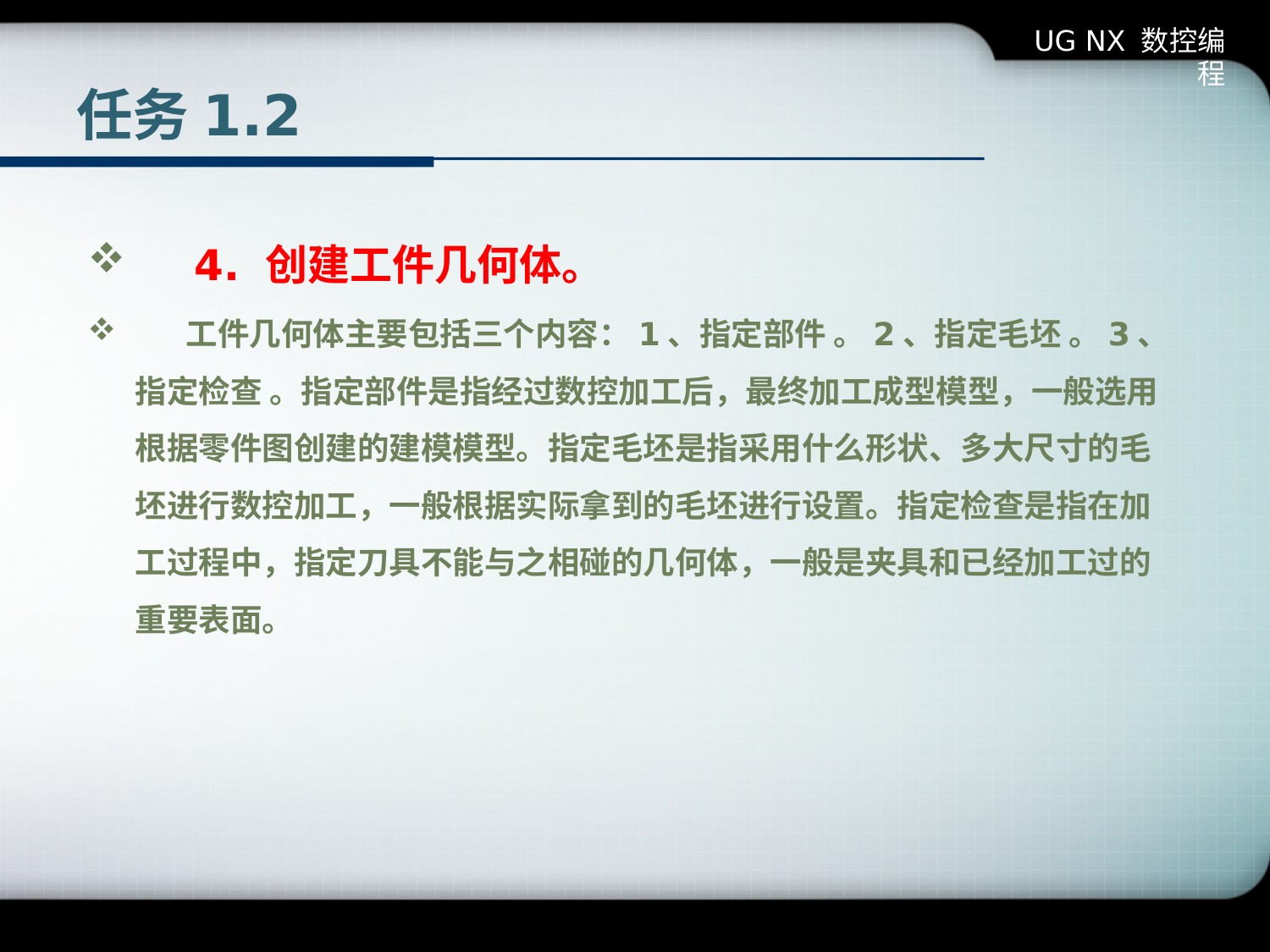

UG NX 数控编程
# 任务1.2
    4. 创建工件几何体。
      工件几何体主要包括三个内容：1、指定部件 。2、指定毛坯 。3、指定检查 。指定部件是指经过数控加工后，最终加工成型模型，一般选用根据零件图创建的建模模型。指定毛坯是指采用什么形状、多大尺寸的毛坯进行数控加工，一般根据实际拿到的毛坯进行设置。指定检查是指在加工过程中，指定刀具不能与之相碰的几何体，一般是夹具和已经加工过的重要表面。